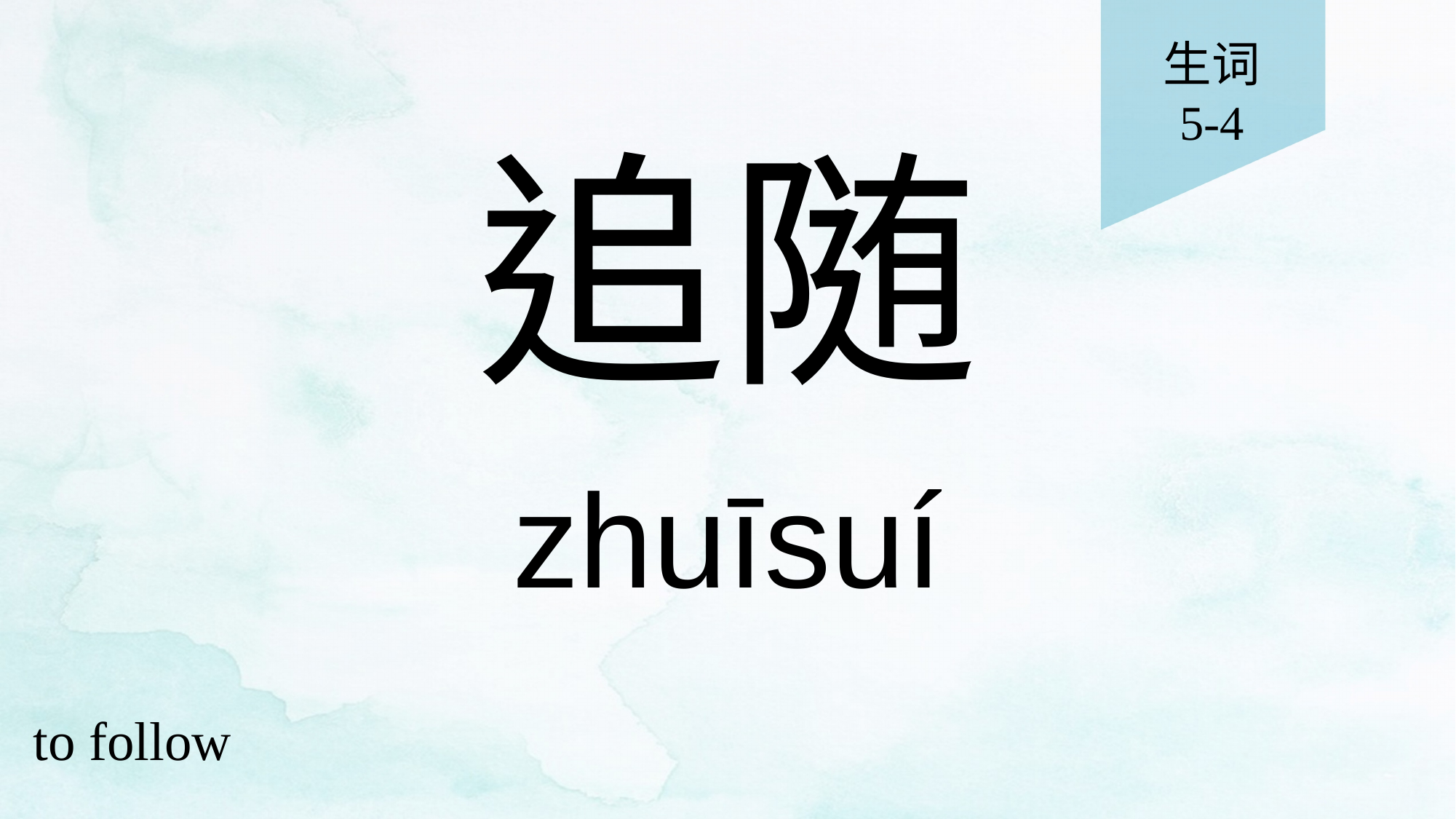

生词
5-4
# 追随
zhuīsuí
to follow